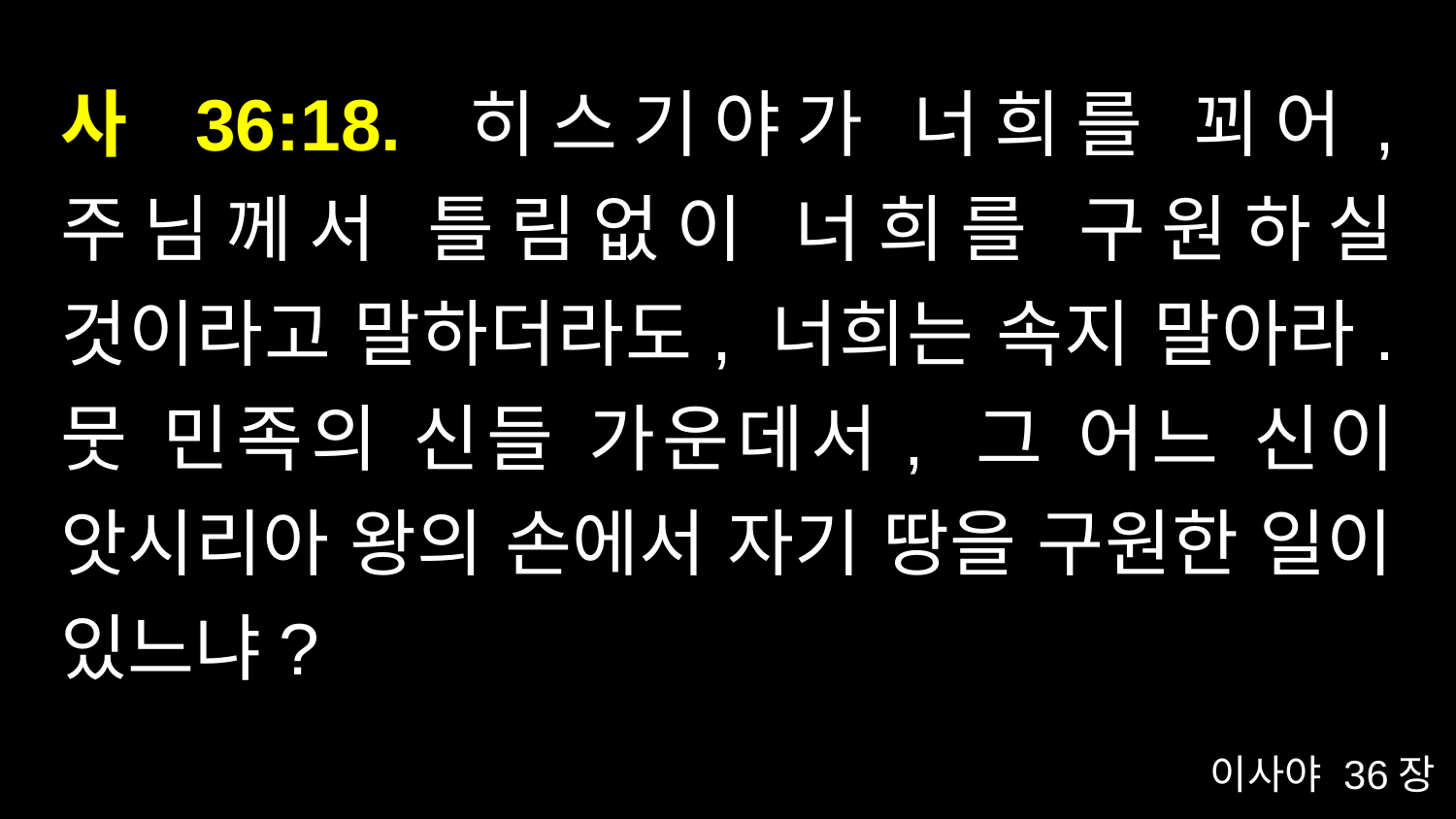

# 사 36:18. 히스기야가 너희를 꾀어, 주님께서 틀림없이 너희를 구원하실 것이라고 말하더라도, 너희는 속지 말아라. 뭇 민족의 신들 가운데서, 그 어느 신이 앗시리아 왕의 손에서 자기 땅을 구원한 일이 있느냐?
이사야 36장